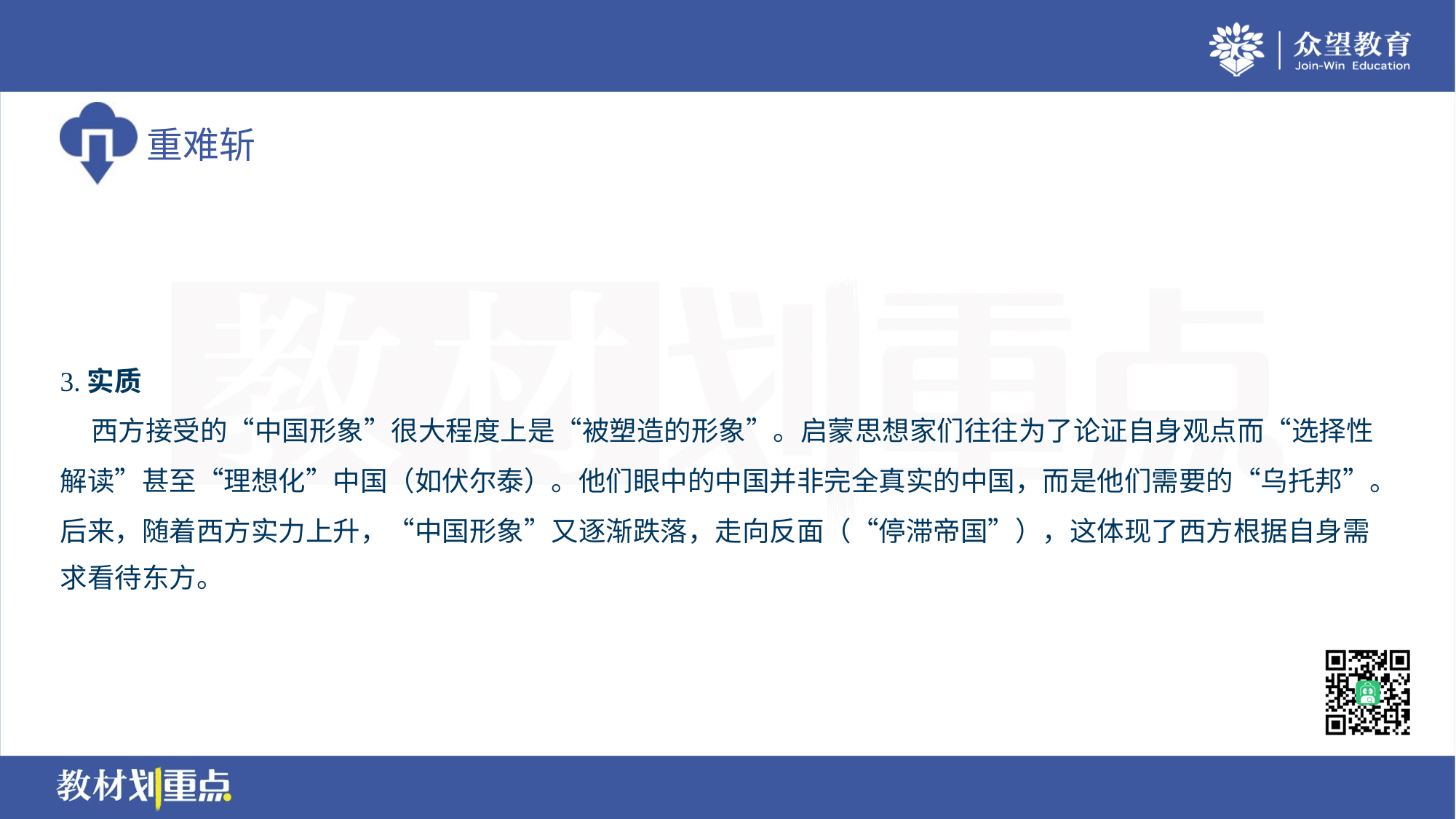

3.实质
    西方接受的“中国形象”很大程度上是“被塑造的形象”。启蒙思想家们往往为了论证自身观点而“选择性
解读”甚至“理想化”中国（如伏尔泰）。他们眼中的中国并非完全真实的中国，而是他们需要的“乌托邦”。
后来，随着西方实力上升，“中国形象”又逐渐跌落，走向反面（“停滞帝国”），这体现了西方根据自身需
求看待东方。#3.1